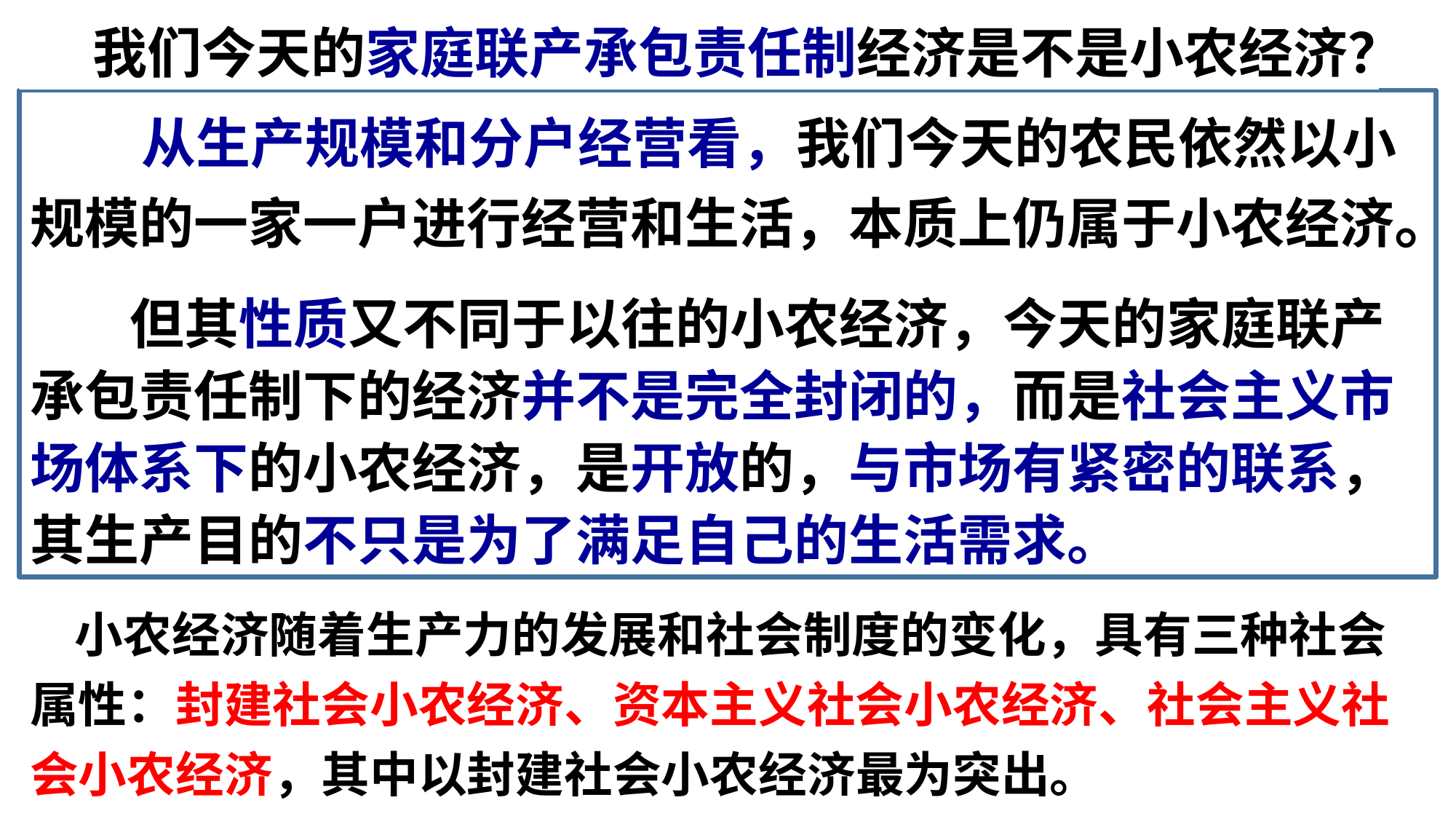

我们今天的家庭联产承包责任制经济是不是小农经济？
       从生产规模和分户经营看，我们今天的农民依然以小规模的一家一户进行经营和生活，本质上仍属于小农经济。
       但其性质又不同于以往的小农经济，今天的家庭联产承包责任制下的经济并不是完全封闭的，而是社会主义市场体系下的小农经济，是开放的，与市场有紧密的联系，其生产目的不只是为了满足自己的生活需求。
   小农经济随着生产力的发展和社会制度的变化，具有三种社会属性：封建社会小农经济、资本主义社会小农经济、社会主义社会小农经济，其中以封建社会小农经济最为突出。